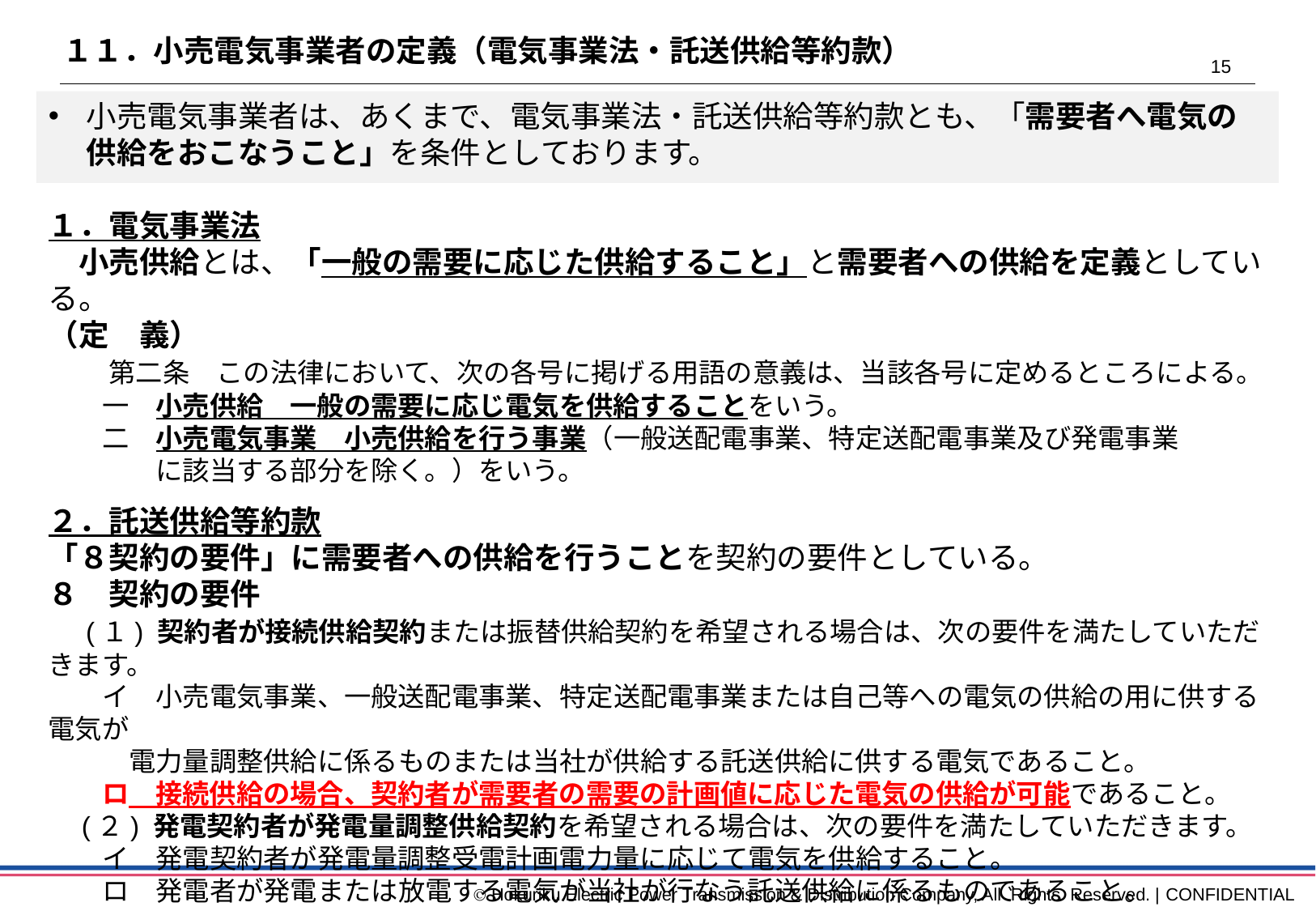

１１．小売電気事業者の定義（電気事業法・託送供給等約款）
15
小売電気事業者は、あくまで、電気事業法・託送供給等約款とも、「需要者へ電気の供給をおこなうこと」を条件としております。

１．電気事業法
　小売供給とは、「一般の需要に応じた供給すること」と需要者への供給を定義としている。
（定　義）
　　第二条　この法律において、次の各号に掲げる用語の意義は、当該各号に定めるところによる。
　　一　小売供給　一般の需要に応じ電気を供給することをいう。
　　二　小売電気事業　小売供給を行う事業（一般送配電事業、特定送配電事業及び発電事業
　　　　に該当する部分を除く。）をいう。

２．託送供給等約款
「８契約の要件」に需要者への供給を行うことを契約の要件としている。
８　契約の要件
　(１) 契約者が接続供給契約または振替供給契約を希望される場合は、次の要件を満たしていただきます。
　　イ　小売電気事業、一般送配電事業、特定送配電事業または自己等への電気の供給の用に供する電気が
　　　電力量調整供給に係るものまたは当社が供給する託送供給に供する電気であること。
　　ロ　接続供給の場合、契約者が需要者の需要の計画値に応じた電気の供給が可能であること。
　(２) 発電契約者が発電量調整供給契約を希望される場合は、次の要件を満たしていただきます。
　　イ　発電契約者が発電量調整受電計画電力量に応じて電気を供給すること。
　　ロ　発電者が発電または放電する電気が当社が行なう託送供給に係るものであること。